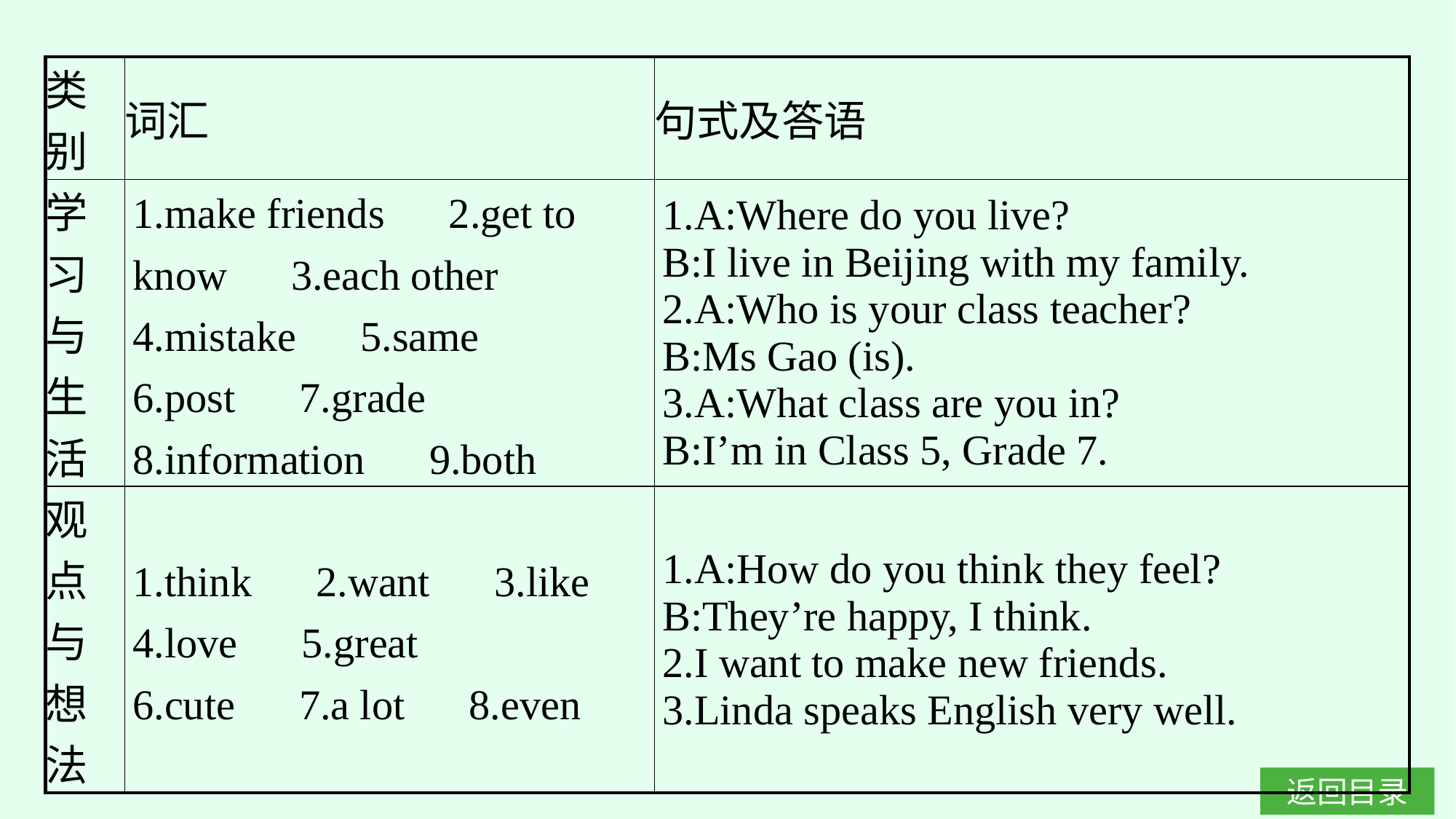

| 类别 | 词汇 | 句式及答语 |
| --- | --- | --- |
| 学 习 与 生 活 | 1.make friends　2.get to know　3.each other 4.mistake　5.same 6.post　7.grade 8.information　9.both | 1.A:Where do you live? B:I live in Beijing with my family. 2.A:Who is your class teacher? B:Ms Gao (is). 3.A:What class are you in? B:I’m in Class 5, Grade 7. |
| 观 点 与 想 法 | 1.think　2.want　3.like 4.love　5.great 6.cute　7.a lot　8.even | 1.A:How do you think they feel? B:They’re happy, I think. 2.I want to make new friends. 3.Linda speaks English very well. |